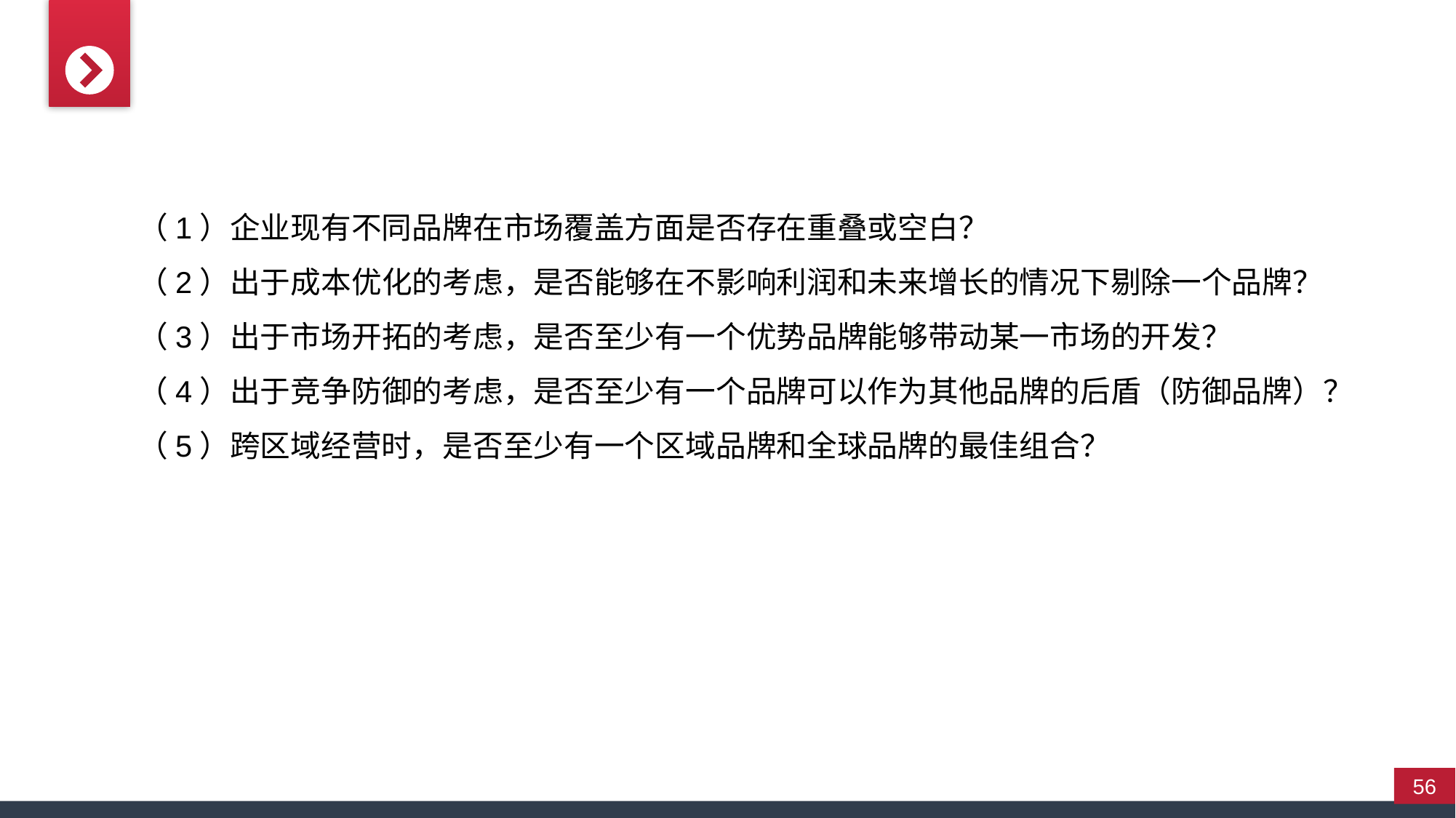

（1）企业现有不同品牌在市场覆盖方面是否存在重叠或空白？
（2）出于成本优化的考虑，是否能够在不影响利润和未来增长的情况下剔除一个品牌？
（3）出于市场开拓的考虑，是否至少有一个优势品牌能够带动某一市场的开发？
（4）出于竞争防御的考虑，是否至少有一个品牌可以作为其他品牌的后盾（防御品牌）？
（5）跨区域经营时，是否至少有一个区域品牌和全球品牌的最佳组合？